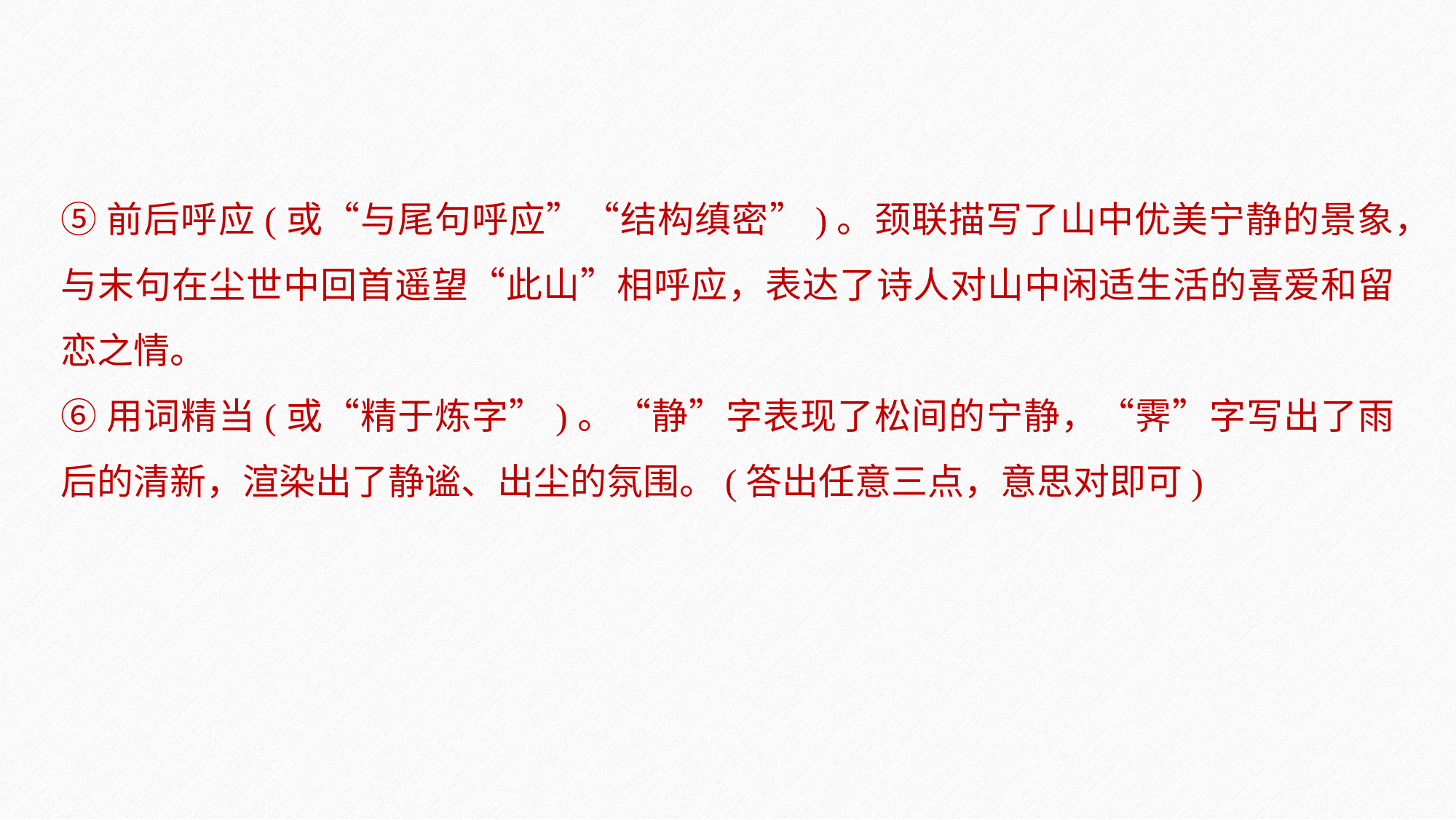

⑤前后呼应(或“与尾句呼应”“结构缜密”)。颈联描写了山中优美宁静的景象，与末句在尘世中回首遥望“此山”相呼应，表达了诗人对山中闲适生活的喜爱和留恋之情。
⑥用词精当(或“精于炼字”)。“静”字表现了松间的宁静，“霁”字写出了雨后的清新，渲染出了静谧、出尘的氛围。(答出任意三点，意思对即可)